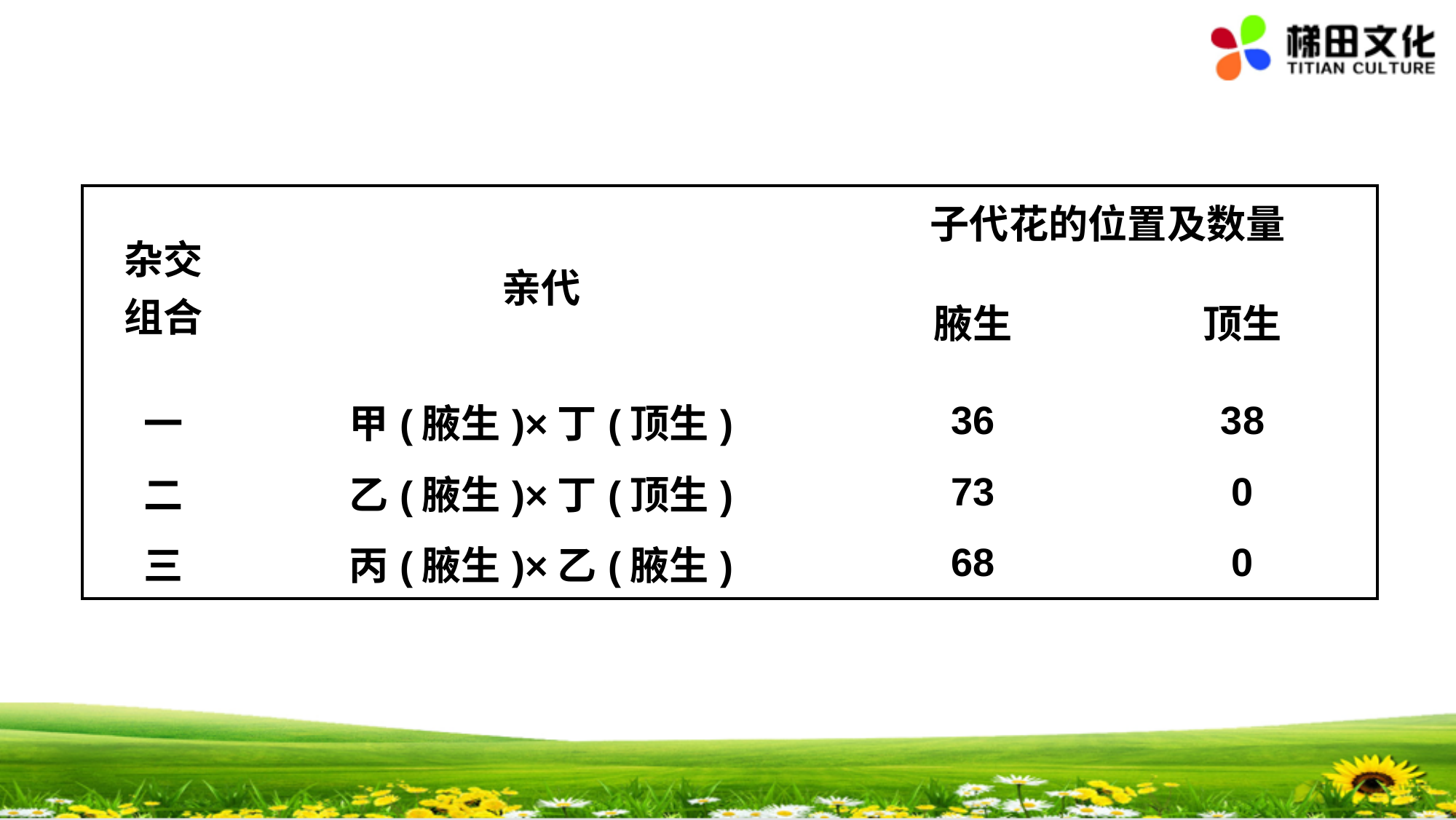

| 杂交 组合 | 亲代 | 子代花的位置及数量 |  |
| --- | --- | --- | --- |
|  |  | 腋生 | 顶生 |
| 一 | 甲(腋生)×丁(顶生) | 36 | 38 |
| 二 | 乙(腋生)×丁(顶生) | 73 | 0 |
| 三 | 丙(腋生)×乙(腋生) | 68 | 0 |